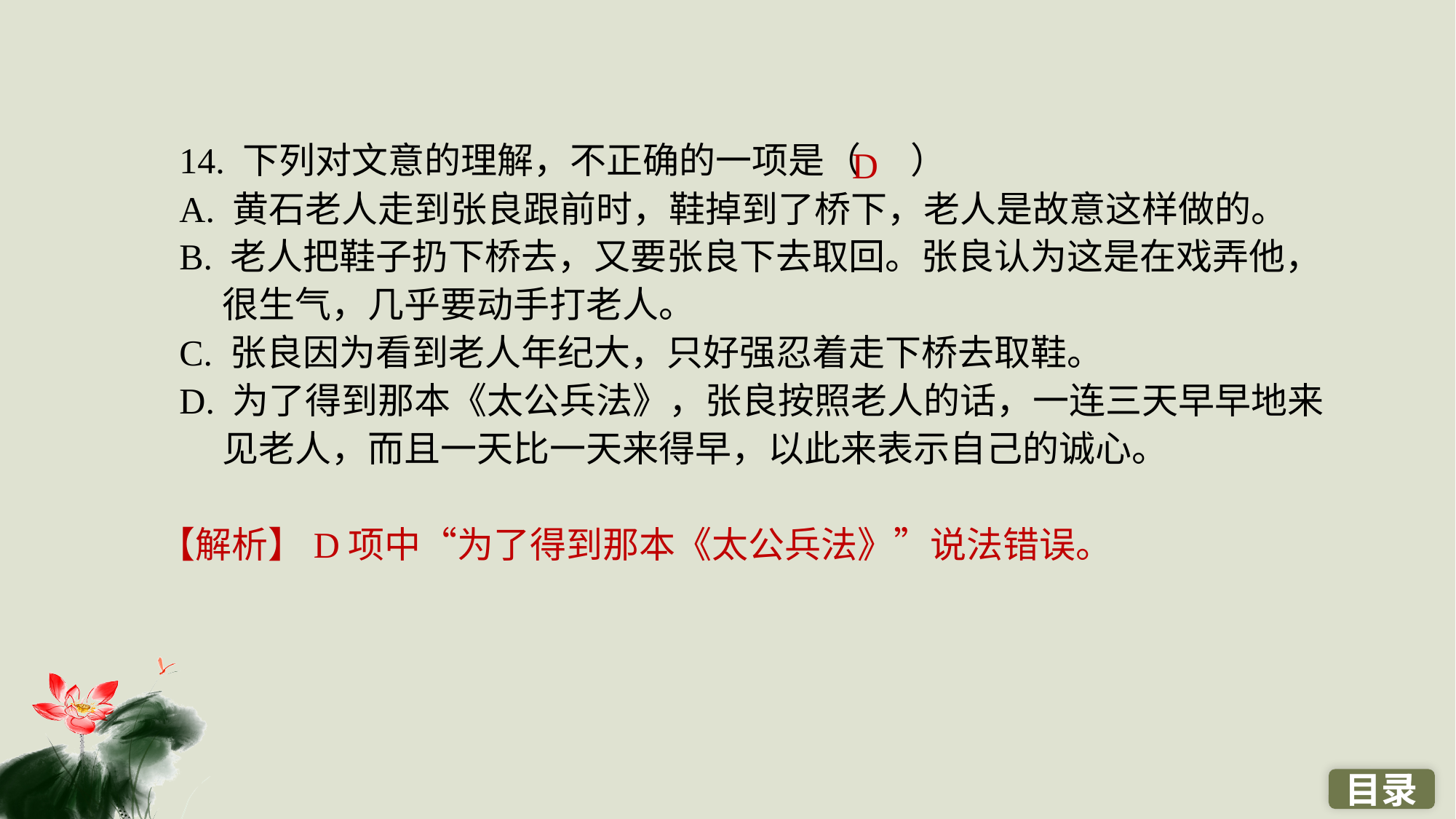

14. 下列对文意的理解，不正确的一项是（      ）
A. 黄石老人走到张良跟前时，鞋掉到了桥下，老人是故意这样做的。
B. 老人把鞋子扔下桥去，又要张良下去取回。张良认为这是在戏弄他，很生气，几乎要动手打老人。
C. 张良因为看到老人年纪大，只好强忍着走下桥去取鞋。
D. 为了得到那本《太公兵法》，张良按照老人的话，一连三天早早地来见老人，而且一天比一天来得早，以此来表示自己的诚心。
D
【解析】D项中“为了得到那本《太公兵法》”说法错误。